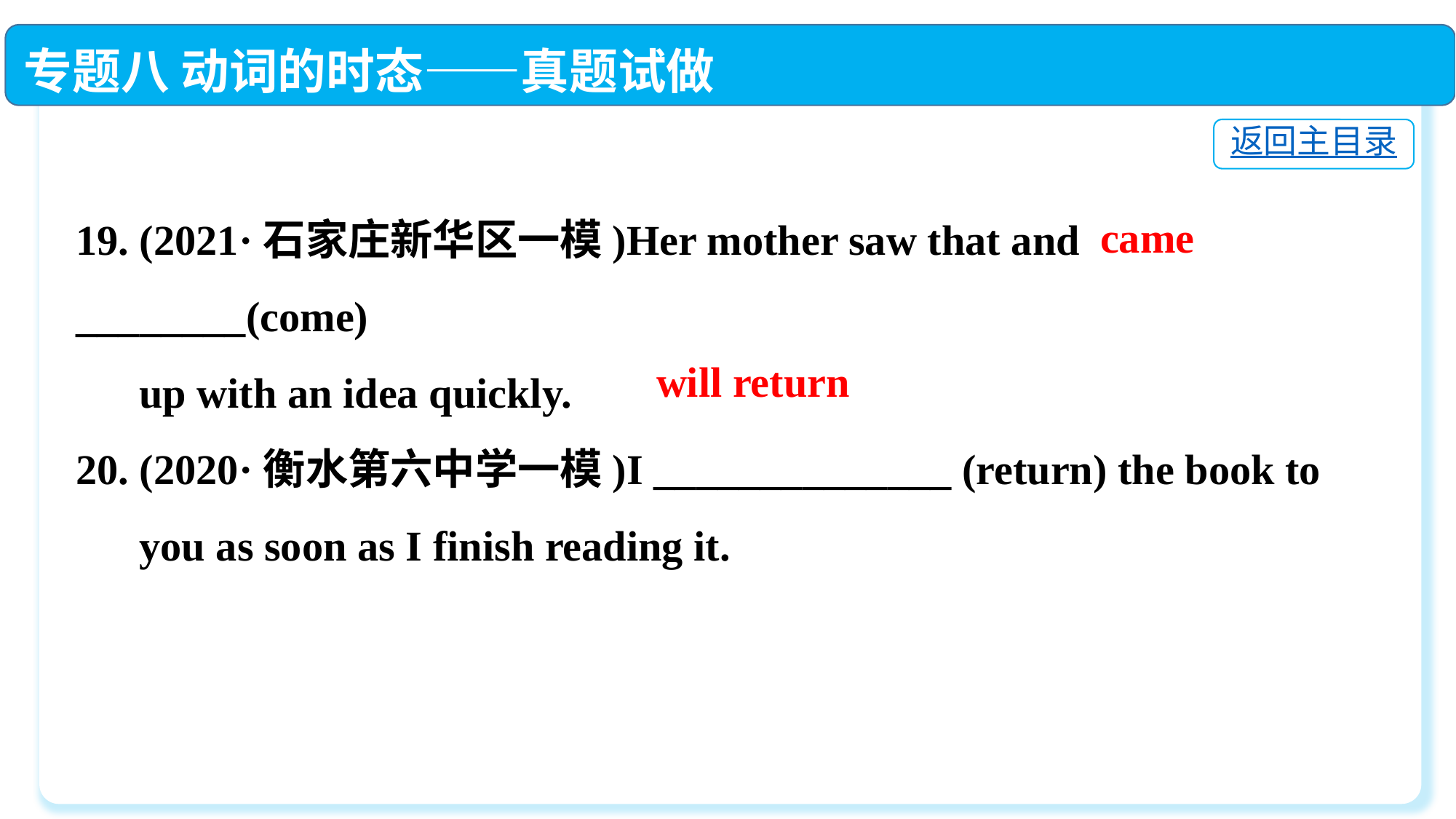

专题八 动词的时态——真题试做

返回主目录
19. (2021·石家庄新华区一模)Her mother saw that and ________(come)
      up with an idea quickly.
20. (2020·衡水第六中学一模)I ______________ (return) the book to
      you as soon as I finish reading it.
came
will return